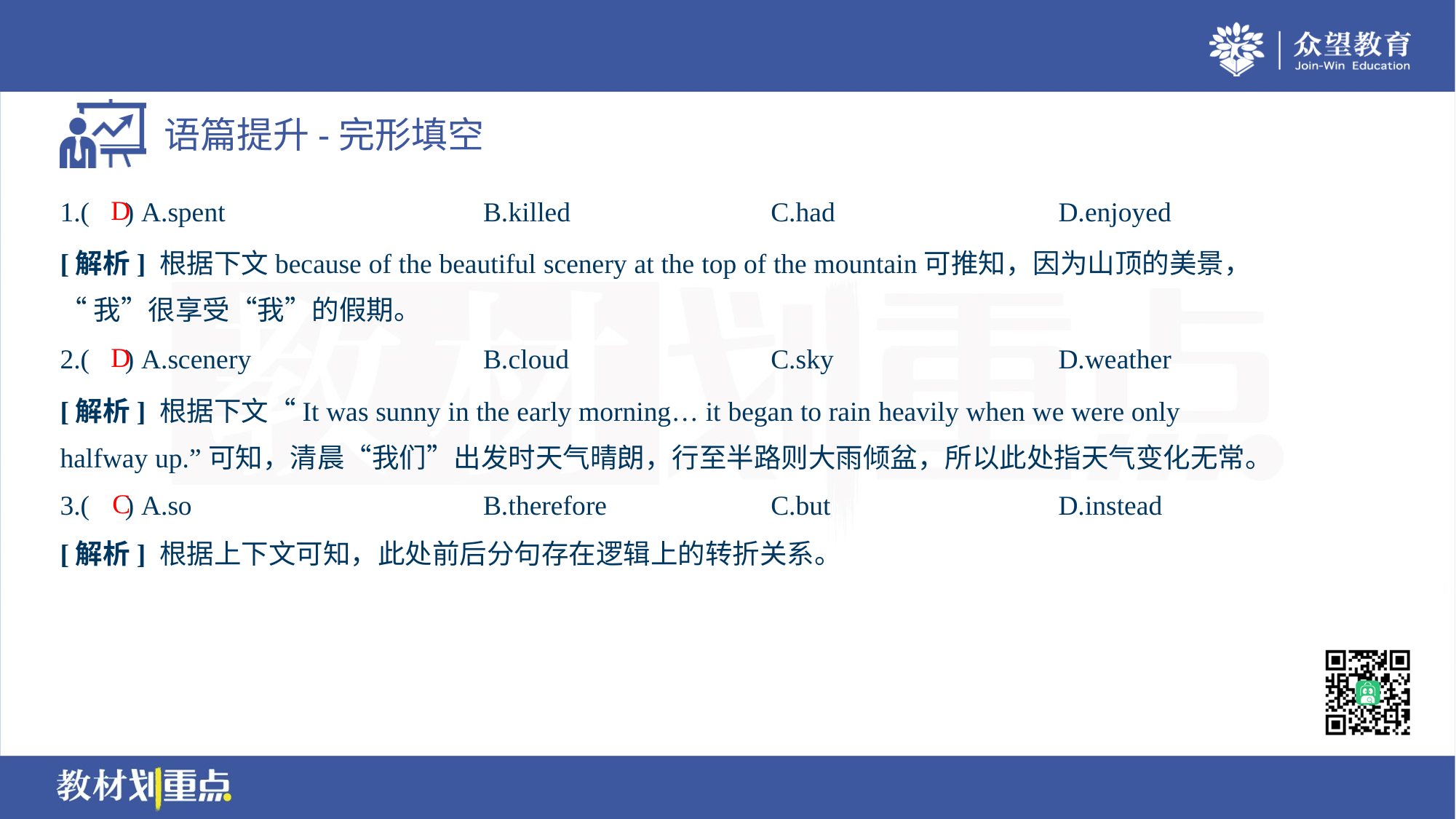

D
1.(     ) A.spent	B.killed	C.had	D.enjoyed
[解析] 根据下文because of the beautiful scenery at the top of the mountain可推知，因为山顶的美景，
“我”很享受“我”的假期。
D
2.(     ) A.scenery	B.cloud	C.sky	D.weather
[解析] 根据下文“It was sunny in the early morning… it began to rain heavily when we were only
halfway up.”可知，清晨“我们”出发时天气晴朗，行至半路则大雨倾盆，所以此处指天气变化无常。
C
3.(     ) A.so	B.therefore	C.but	D.instead
[解析] 根据上下文可知，此处前后分句存在逻辑上的转折关系。